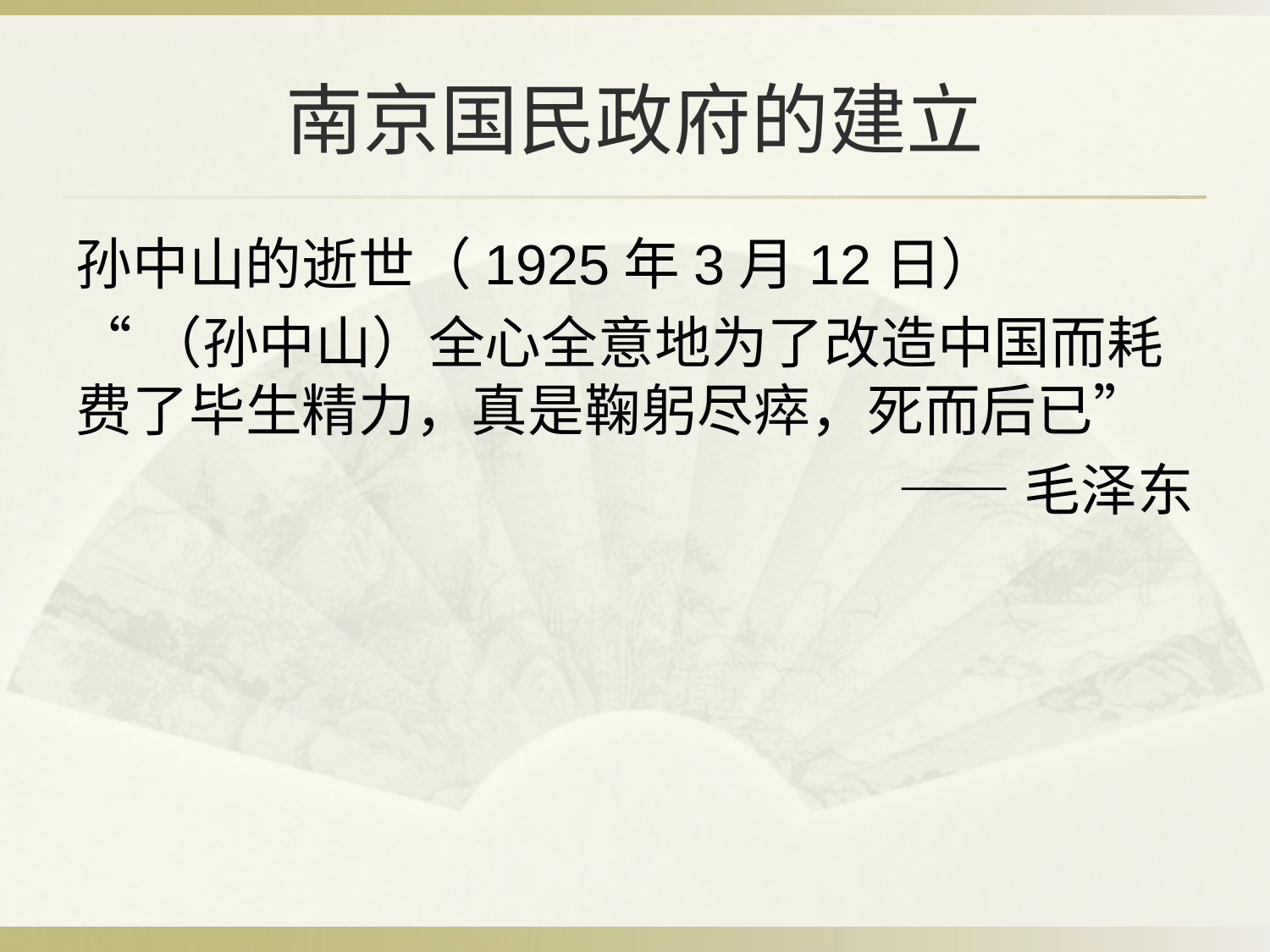

# 南京国民政府的建立
孙中山的逝世（1925年3月12日）
“（孙中山）全心全意地为了改造中国而耗费了毕生精力，真是鞠躬尽瘁，死而后已”
——毛泽东